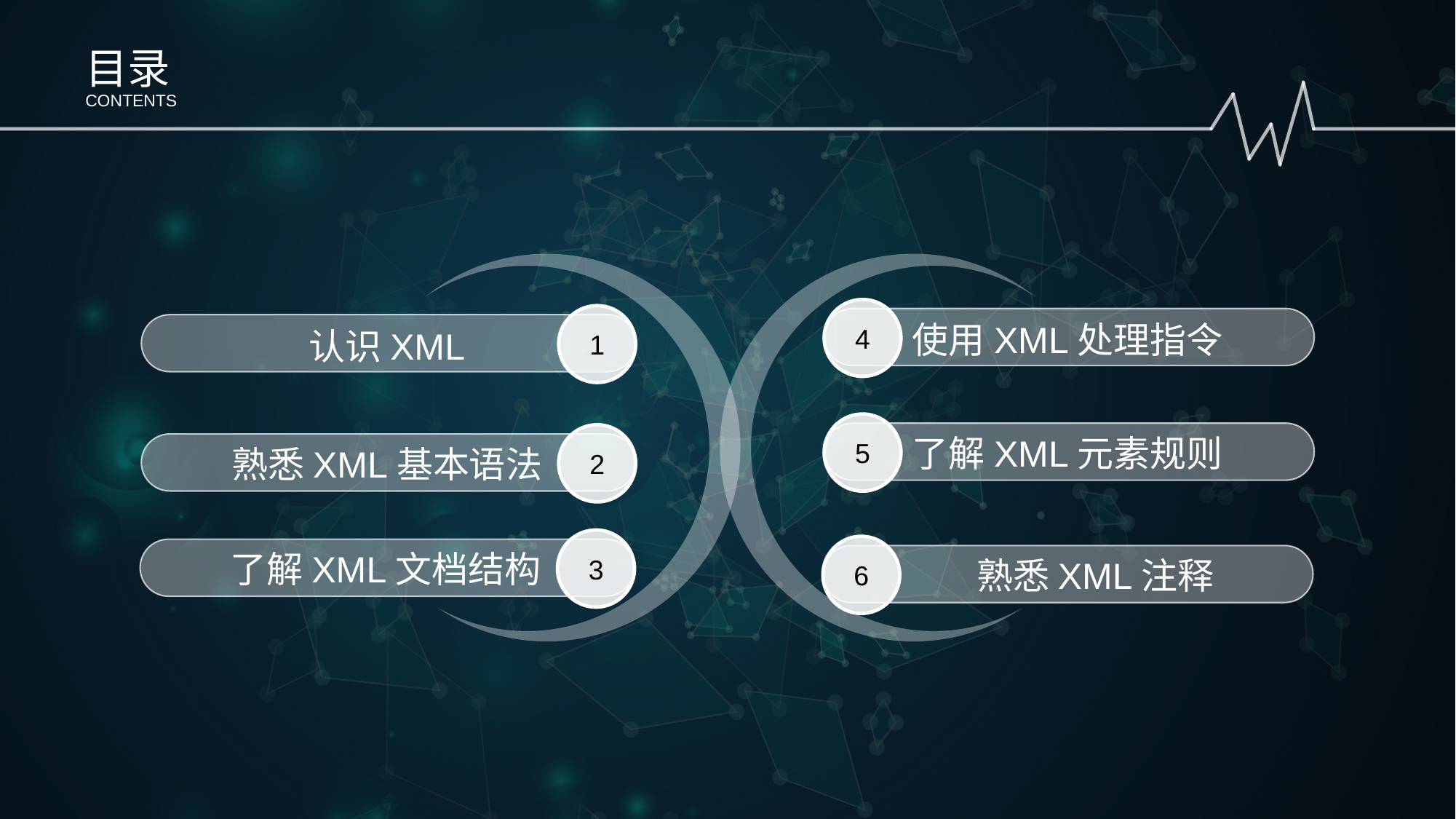

目录
CONTENTS

4

使用XML处理指令
1

认识XML
5

了解XML元素规则
2

熟悉XML基本语法
3

了解XML文档结构
6

      熟悉XML注释